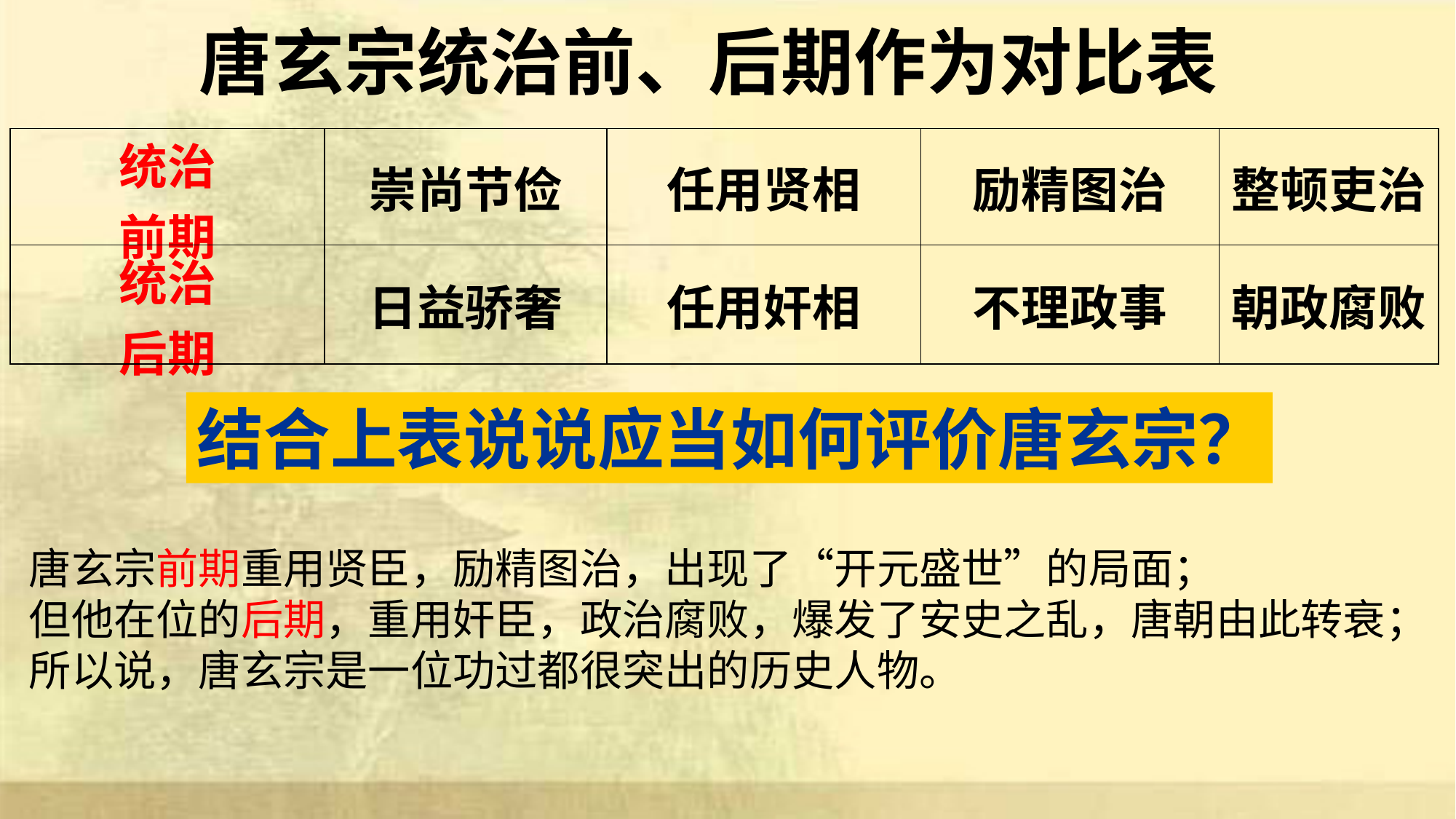

唐玄宗统治前、后期作为对比表
| 统治 前期 | 崇尚节俭 | 任用贤相 | 励精图治 | 整顿吏治 |
| --- | --- | --- | --- | --- |
| 统治 后期 | 日益骄奢 | 任用奸相 | 不理政事 | 朝政腐败 |
结合上表说说应当如何评价唐玄宗？
唐玄宗前期重用贤臣，励精图治，出现了“开元盛世”的局面；
但他在位的后期，重用奸臣，政治腐败，爆发了安史之乱，唐朝由此转衰；
所以说，唐玄宗是一位功过都很突出的历史人物。